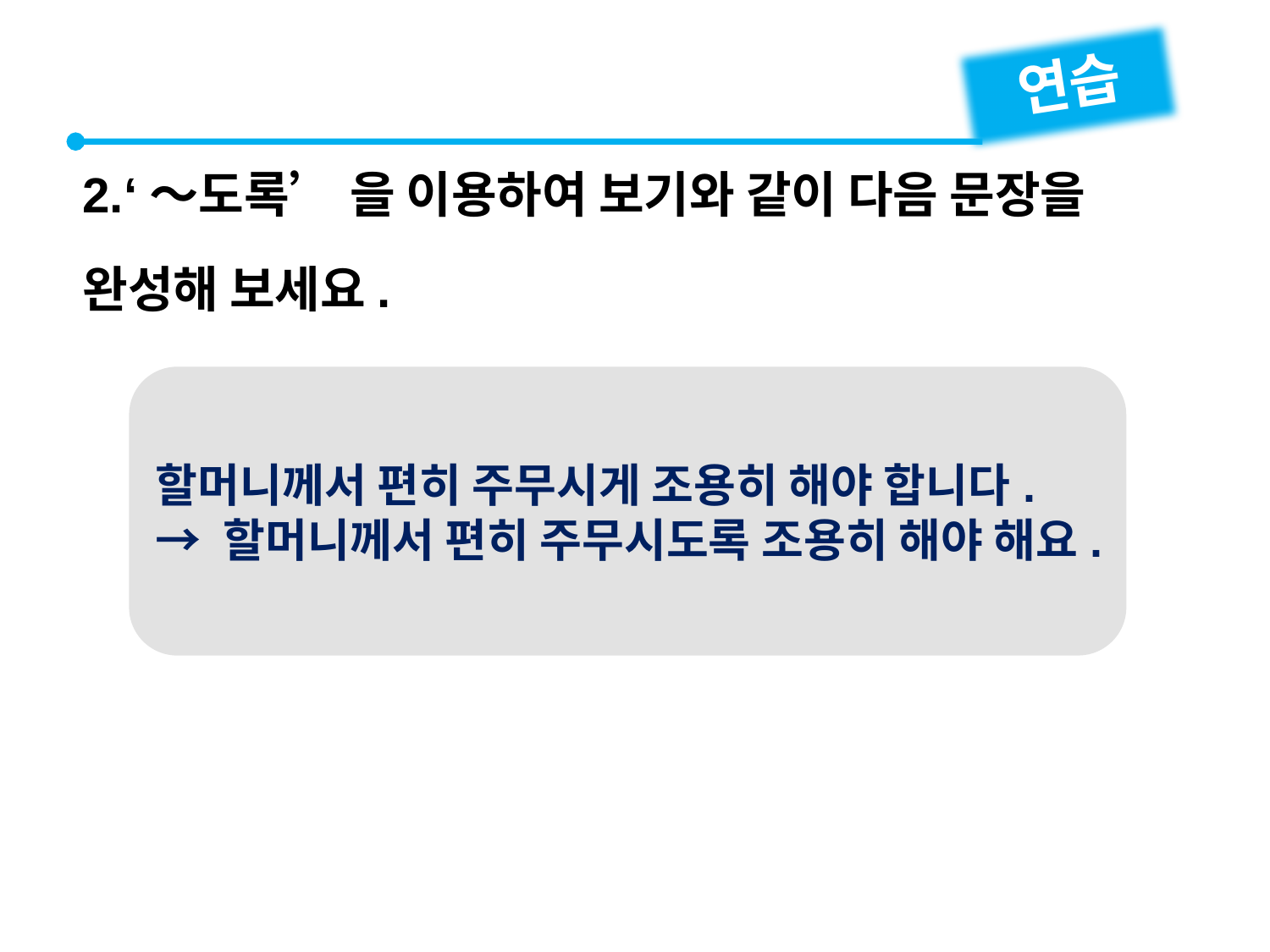

연습
2.‘～도록’ 을 이용하여 보기와 같이 다음 문장을 완성해 보세요.
할머니께서 편히 주무시게 조용히 해야 합니다.
→ 할머니께서 편히 주무시도록 조용히 해야 해요.